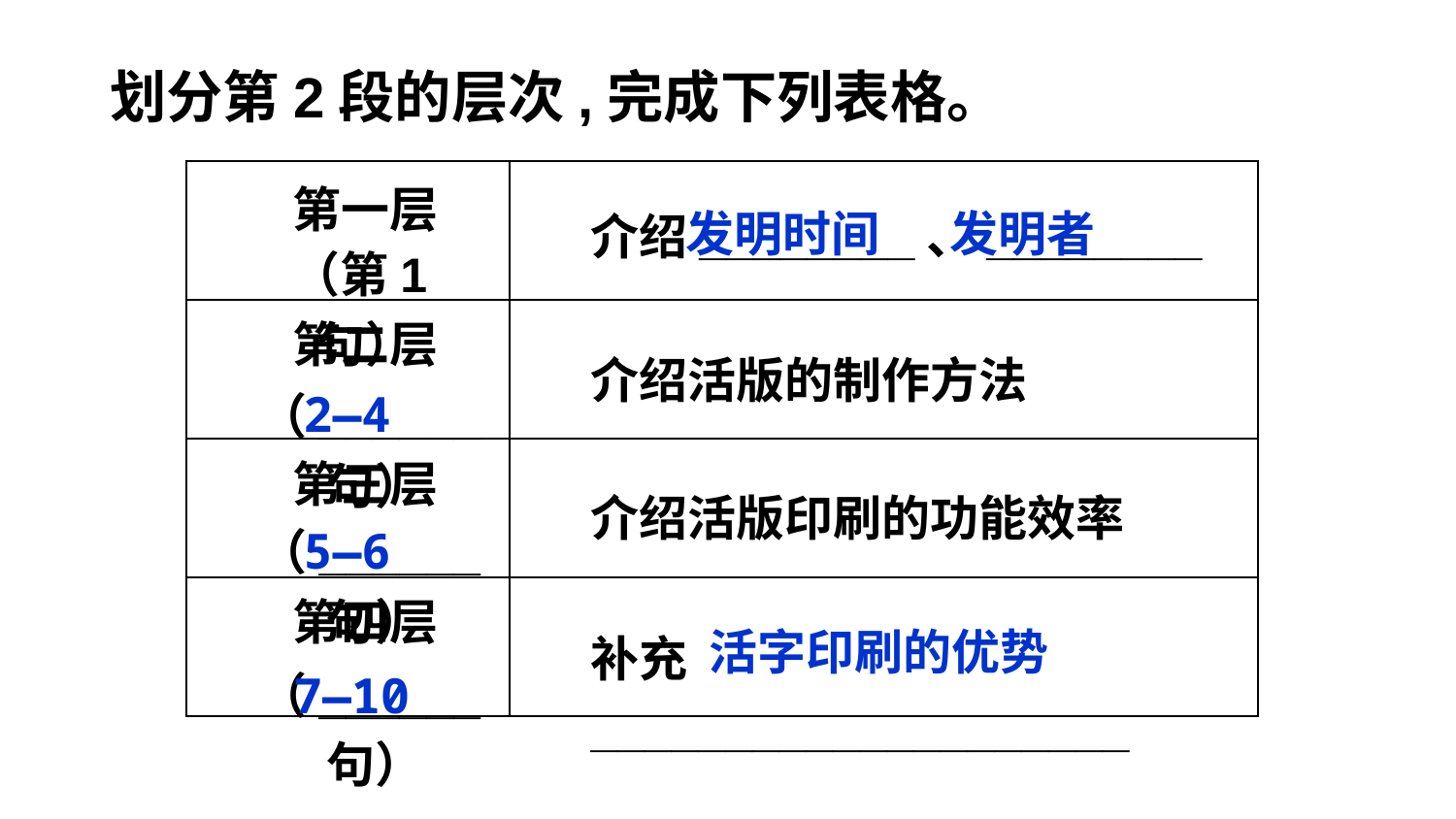

划分第2段的层次,完成下列表格。
|  |  |
| --- | --- |
|  |  |
|  |  |
|  |  |
第一层
发明时间
发明者
介绍________、________
（第1句）
第二层
介绍活版的制作方法
2—4
（______句）
第三层
介绍活版印刷的功能效率
5—6
（______句）
第四层
活字印刷的优势
补充____________________
（______句）
7—10